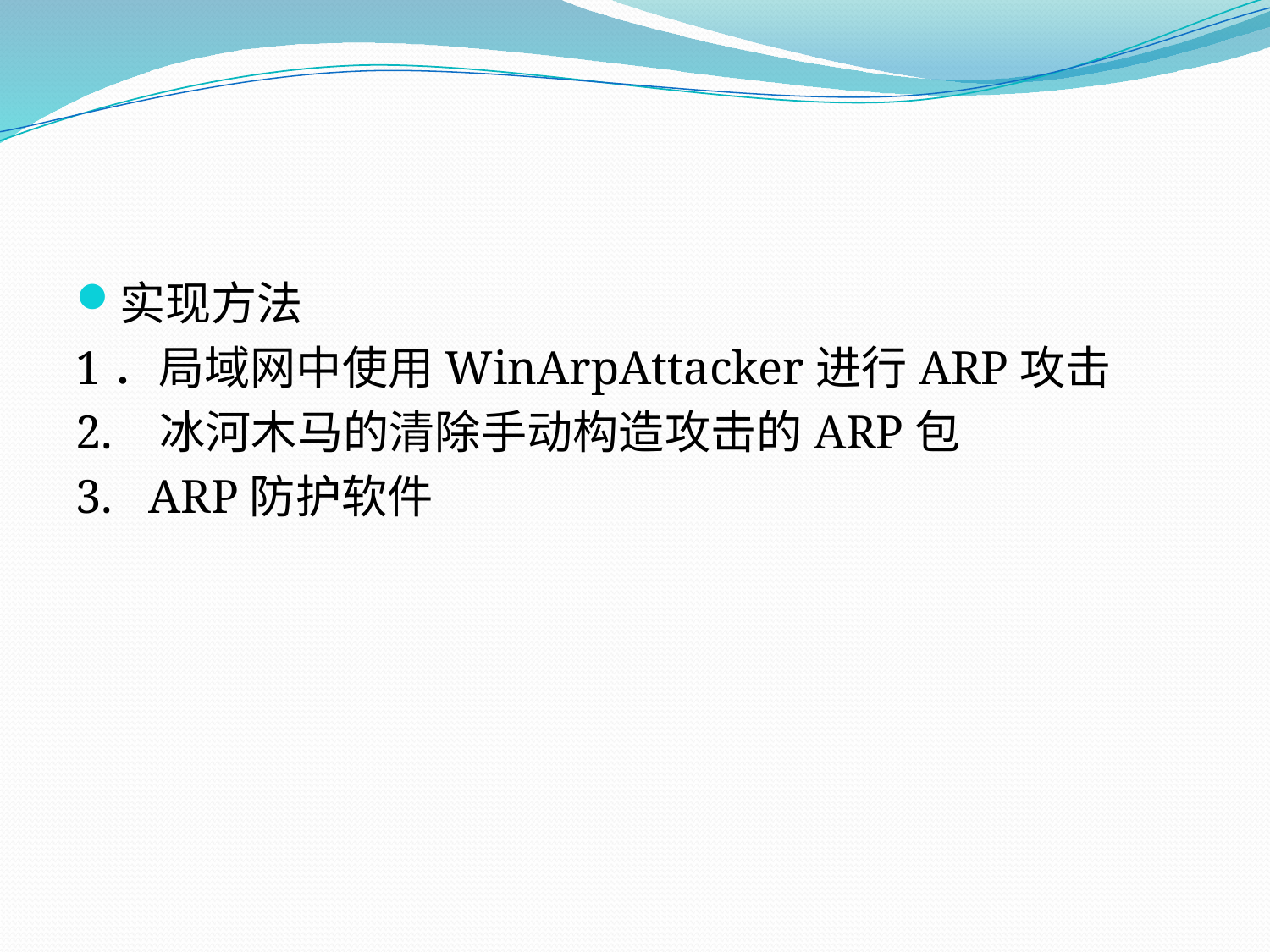

#
实现方法
1．局域网中使用WinArpAttacker进行ARP攻击
2.   冰河木马的清除手动构造攻击的ARP包
3.   ARP防护软件